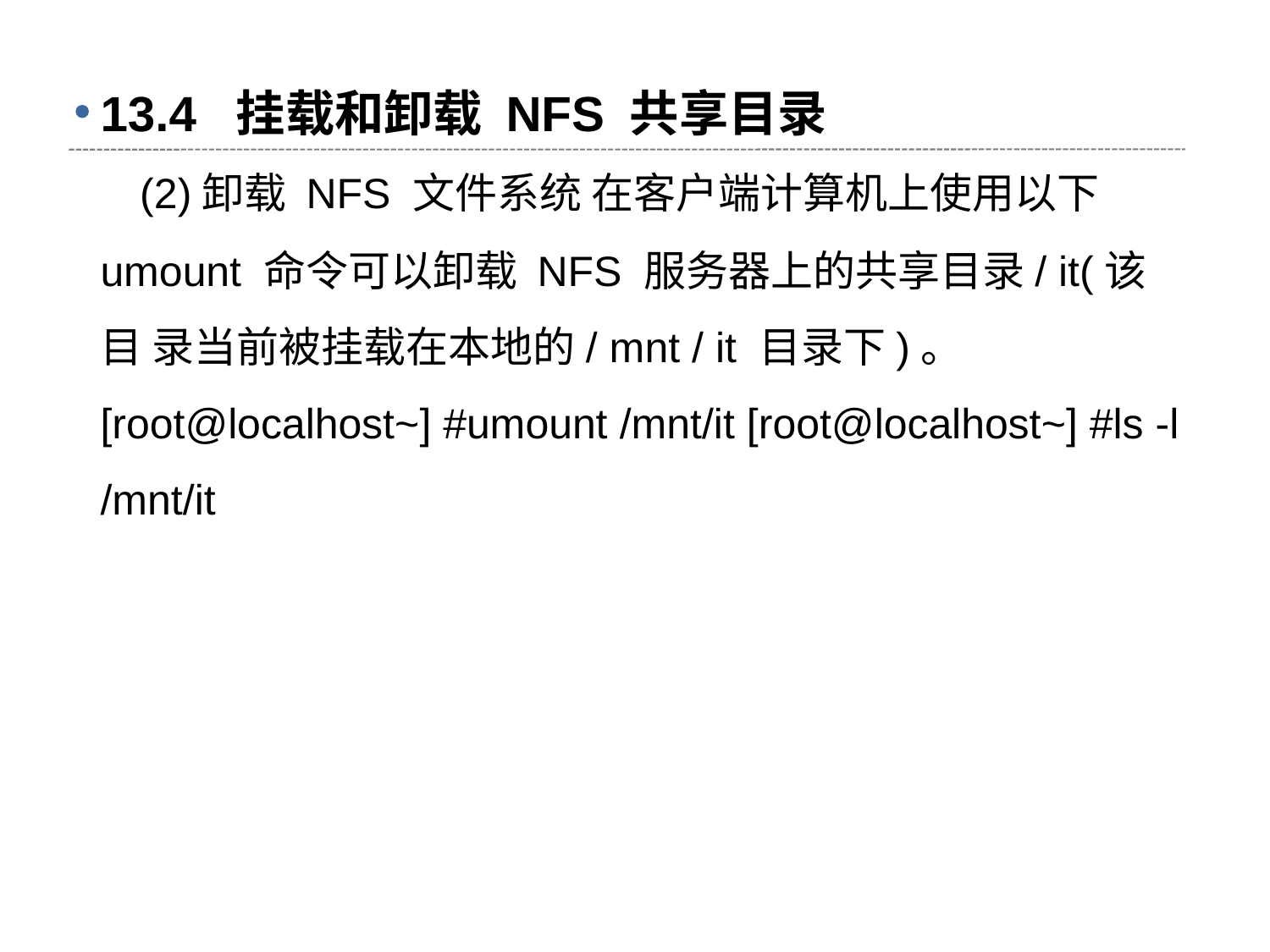

# 13.4  挂载和卸载 NFS 共享目录

   (2)卸载 NFS 文件系统 在客户端计算机上使用以下 umount 命令可以卸载 NFS 服务器上的共享目录/ it(该目 录当前被挂载在本地的/ mnt / it 目录下)。 [root@localhost~] #umount /mnt/it [root@localhost~] #ls -l /mnt/it